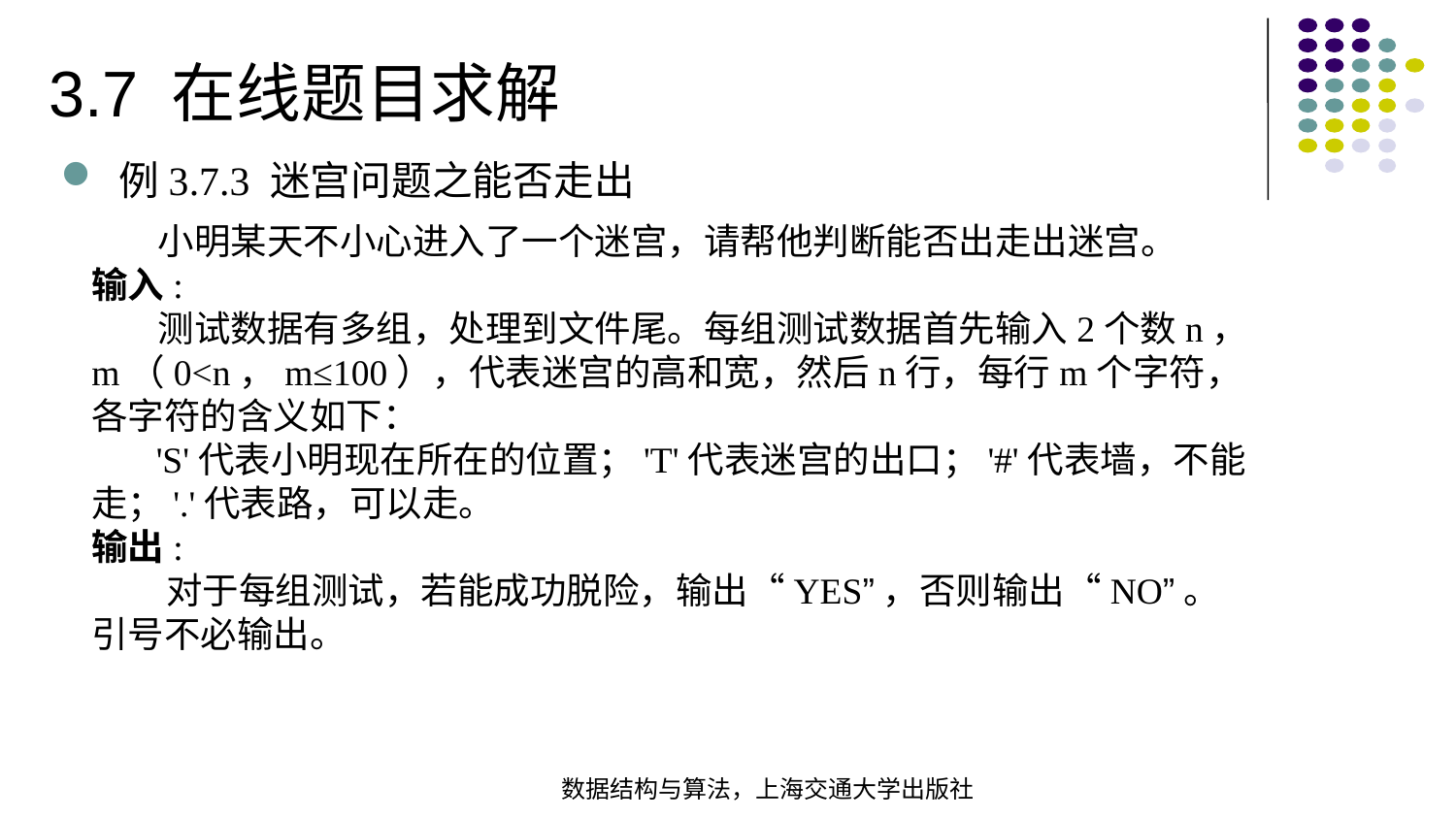

3.7 在线题目求解
例3.7.3 迷宫问题之能否走出
       小明某天不小心进入了一个迷宫，请帮他判断能否出走出迷宫。
输入:
       测试数据有多组，处理到文件尾。每组测试数据首先输入2个数n，m（0<n，m≤100），代表迷宫的高和宽，然后n行，每行m个字符，各字符的含义如下：
       'S'代表小明现在所在的位置；'T'代表迷宫的出口；'#'代表墙，不能走；'.'代表路，可以走。
输出:
        对于每组测试，若能成功脱险，输出“YES”，否则输出“NO”。引号不必输出。